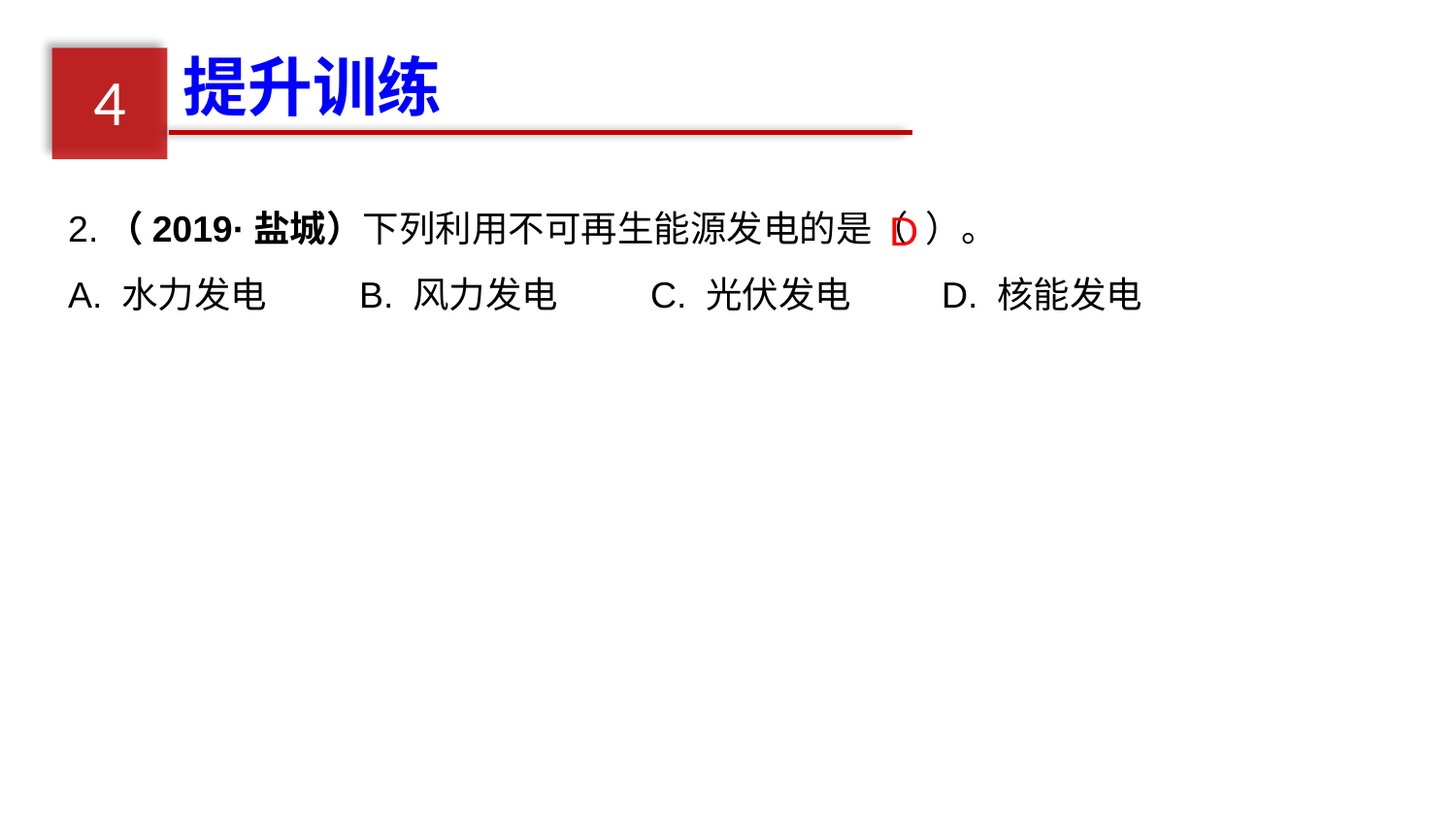

提升训练

4
2.（2019·盐城）下列利用不可再生能源发电的是（  ）。
A. 水力发电	B. 风力发电	C. 光伏发电	D. 核能发电
D